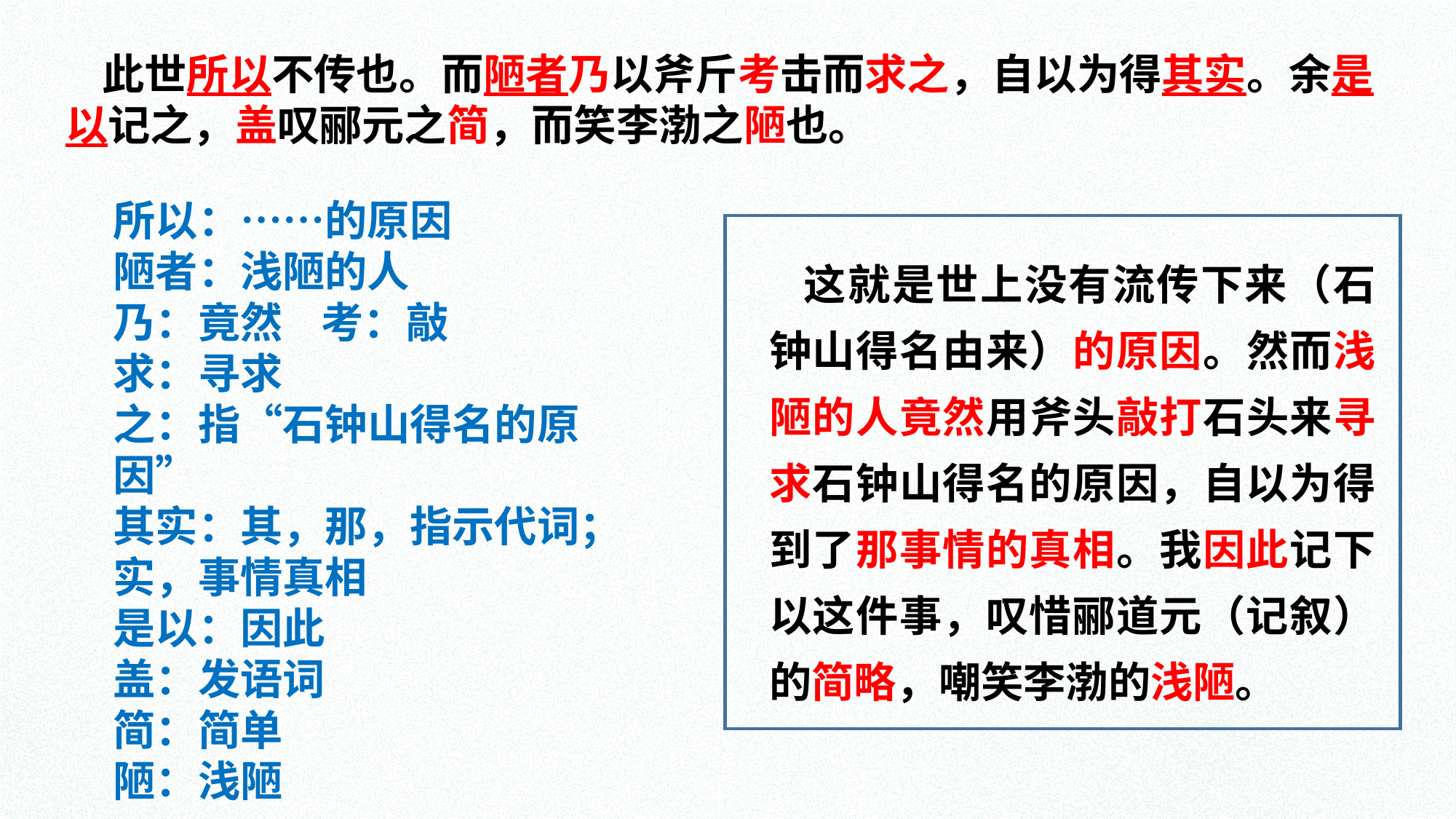

此世所以不传也。而陋者乃以斧斤考击而求之，自以为得其实。余是以记之，盖叹郦元之简，而笑李渤之陋也。
所以：……的原因
陋者：浅陋的人
乃：竟然    考：敲
求：寻求
之：指“石钟山得名的原因”
其实：其，那，指示代词；实，事情真相
是以：因此
盖：发语词
简：简单
陋：浅陋

  这就是世上没有流传下来（石钟山得名由来）的原因。然而浅陋的人竟然用斧头敲打石头来寻求石钟山得名的原因，自以为得到了那事情的真相。我因此记下以这件事，叹惜郦道元（记叙）的简略，嘲笑李渤的浅陋。